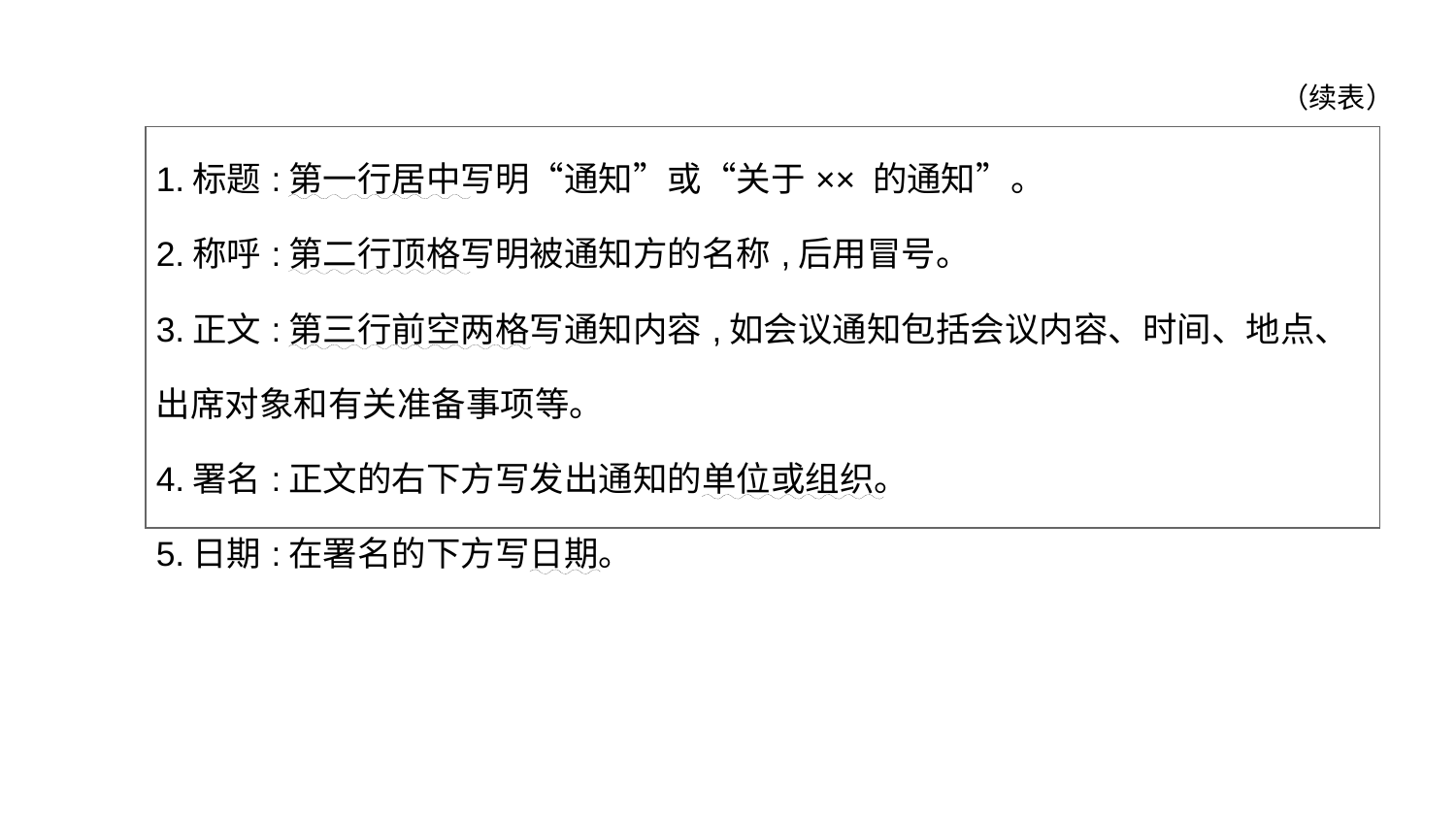

（续表）
| 1.标题:第一行居中写明“通知”或“关于×× 的通知”。 2.称呼:第二行顶格写明被通知方的名称,后用冒号。 3.正文:第三行前空两格写通知内容,如会议通知包括会议内容、时间、地点、出席对象和有关准备事项等。 4.署名:正文的右下方写发出通知的单位或组织。 5.日期:在署名的下方写日期。 |
| --- |